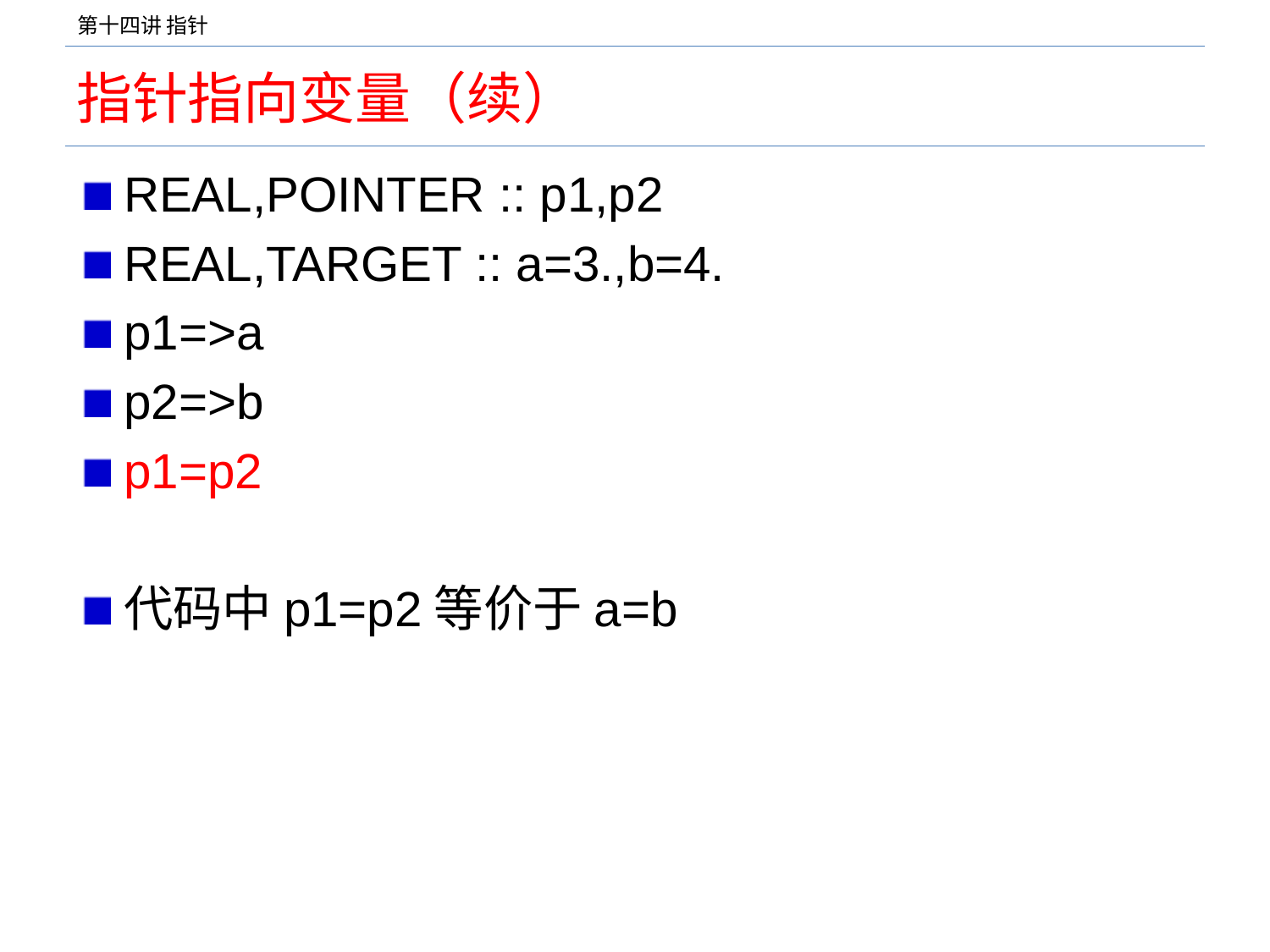

# 指针指向变量（续）
REAL,POINTER :: p1,p2
REAL,TARGET :: a=3.,b=4.
p1=>a
p2=>b
p1=p2

代码中p1=p2等价于a=b